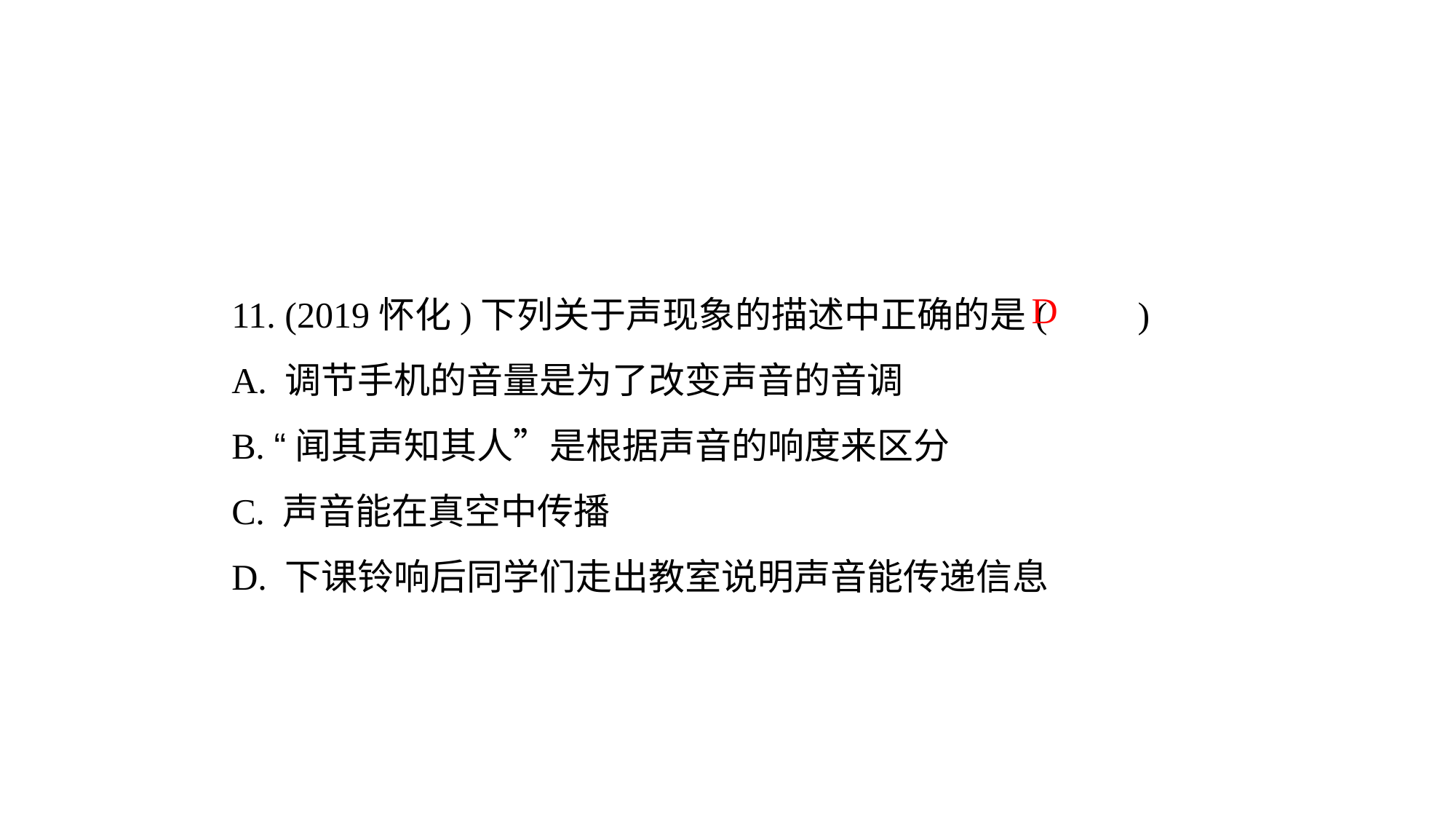

11. (2019怀化)下列关于声现象的描述中正确的是(　　)
A. 调节手机的音量是为了改变声音的音调
B. “闻其声知其人”是根据声音的响度来区分
C. 声音能在真空中传播
D. 下课铃响后同学们走出教室说明声音能传递信息
 D